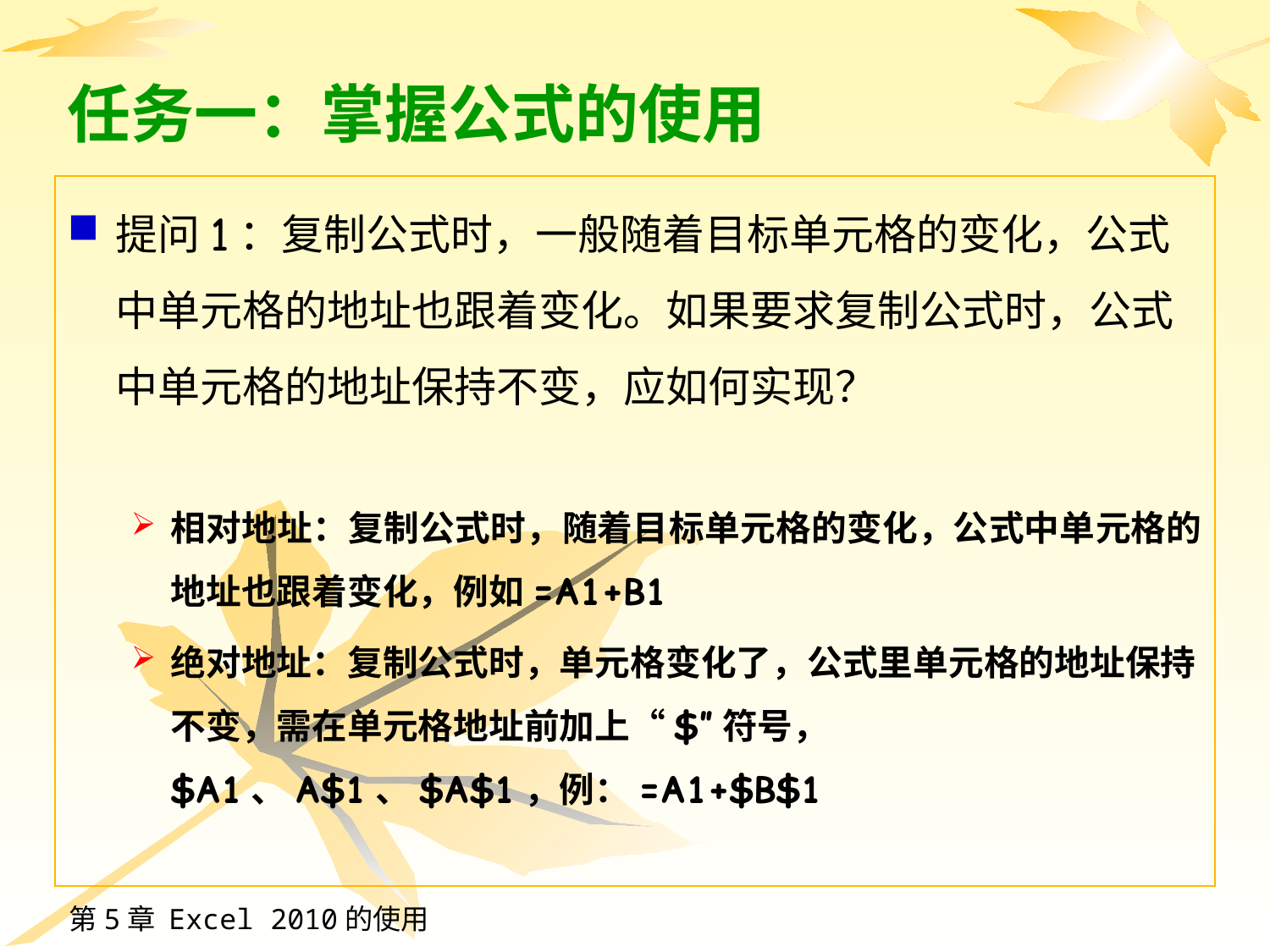

# 任务一：掌握公式的使用
提问1：复制公式时，一般随着目标单元格的变化，公式中单元格的地址也跟着变化。如果要求复制公式时，公式中单元格的地址保持不变，应如何实现？

相对地址：复制公式时，随着目标单元格的变化，公式中单元格的地址也跟着变化，例如=A1+B1
绝对地址：复制公式时，单元格变化了，公式里单元格的地址保持不变，需在单元格地址前加上“$”符号，$A1、A$1、$A$1，例：=A1+$B$1